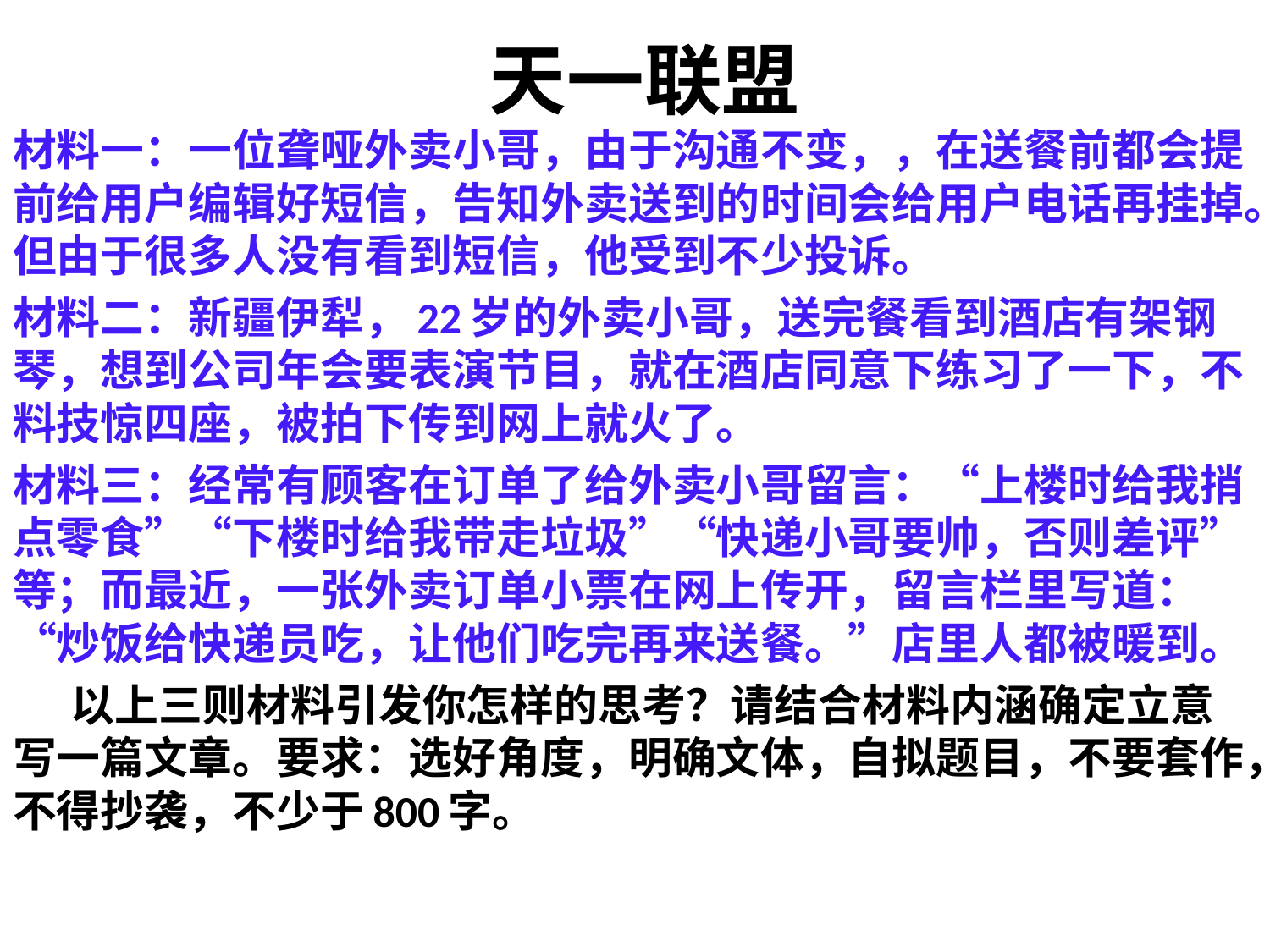

# 天一联盟
材料一：一位聋哑外卖小哥，由于沟通不变，，在送餐前都会提前给用户编辑好短信，告知外卖送到的时间会给用户电话再挂掉。但由于很多人没有看到短信，他受到不少投诉。
材料二：新疆伊犁，22岁的外卖小哥，送完餐看到酒店有架钢琴，想到公司年会要表演节目，就在酒店同意下练习了一下，不料技惊四座，被拍下传到网上就火了。
材料三：经常有顾客在订单了给外卖小哥留言：“上楼时给我捎点零食”“下楼时给我带走垃圾”“快递小哥要帅，否则差评”等；而最近，一张外卖订单小票在网上传开，留言栏里写道：“炒饭给快递员吃，让他们吃完再来送餐。”店里人都被暖到。
     以上三则材料引发你怎样的思考？请结合材料内涵确定立意写一篇文章。要求：选好角度，明确文体，自拟题目，不要套作，不得抄袭，不少于800字。